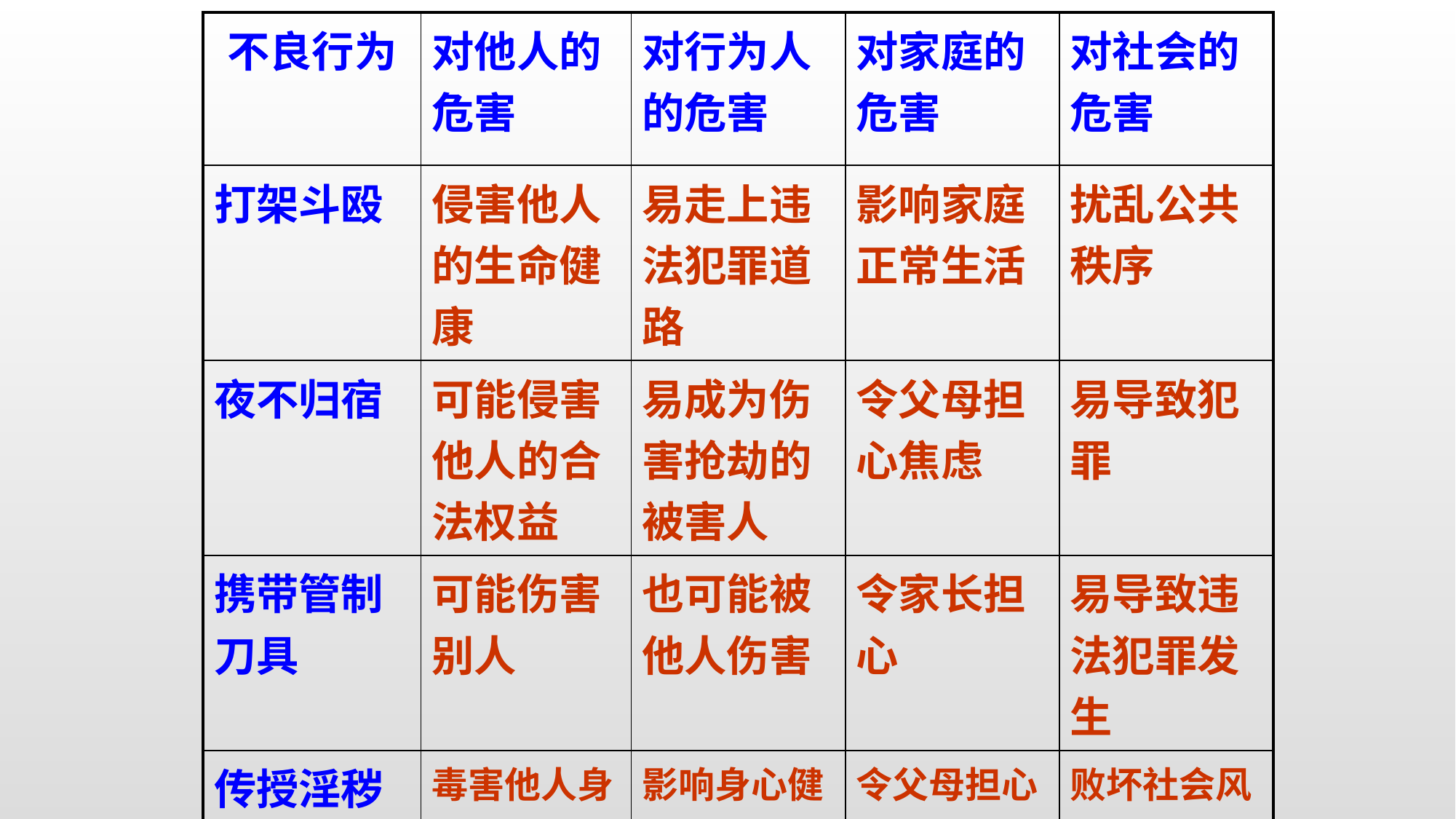

| 不良行为 | 对他人的危害 | 对行为人的危害 | 对家庭的危害 | 对社会的危害 |
| --- | --- | --- | --- | --- |
| 打架斗殴 | 侵害他人的生命健康 | 易走上违法犯罪道路 | 影响家庭正常生活 | 扰乱公共秩序 |
| 夜不归宿 | 可能侵害他人的合法权益 | 易成为伤害抢劫的被害人 | 令父母担心焦虑 | 易导致犯罪 |
| 携带管制刀具 | 可能伤害别人 | 也可能被他人伤害 | 令家长担心 | 易导致违法犯罪发生 |
| 传授淫秽读物 | 毒害他人身心健康诱导犯罪 | 影响身心健康,走上违法犯罪道路 | 令父母担心 | 败坏社会风气,影响社会安定 |